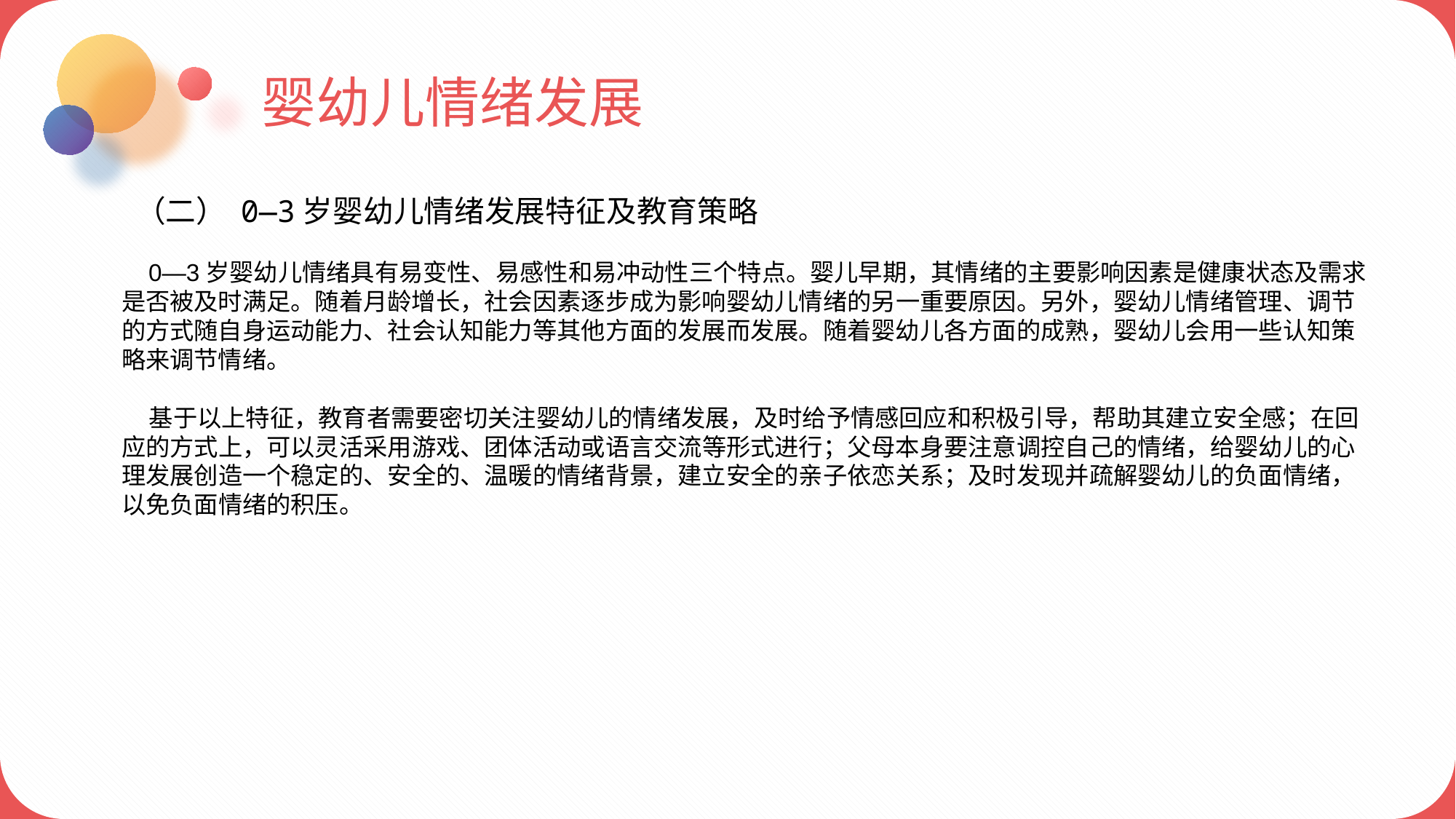

婴幼儿情绪发展
 （二） 0—3岁婴幼儿情绪发展特征及教育策略

    0—3岁婴幼儿情绪具有易变性、易感性和易冲动性三个特点。婴儿早期，其情绪的主要影响因素是健康状态及需求是否被及时满足。随着月龄增长，社会因素逐步成为影响婴幼儿情绪的另一重要原因。另外，婴幼儿情绪管理、调节的方式随自身运动能力、社会认知能力等其他方面的发展而发展。随着婴幼儿各方面的成熟，婴幼儿会用一些认知策略来调节情绪。

    基于以上特征，教育者需要密切关注婴幼儿的情绪发展，及时给予情感回应和积极引导，帮助其建立安全感；在回应的方式上，可以灵活采用游戏、团体活动或语言交流等形式进行；父母本身要注意调控自己的情绪，给婴幼儿的心理发展创造一个稳定的、安全的、温暖的情绪背景，建立安全的亲子依恋关系；及时发现并疏解婴幼儿的负面情绪，以免负面情绪的积压。